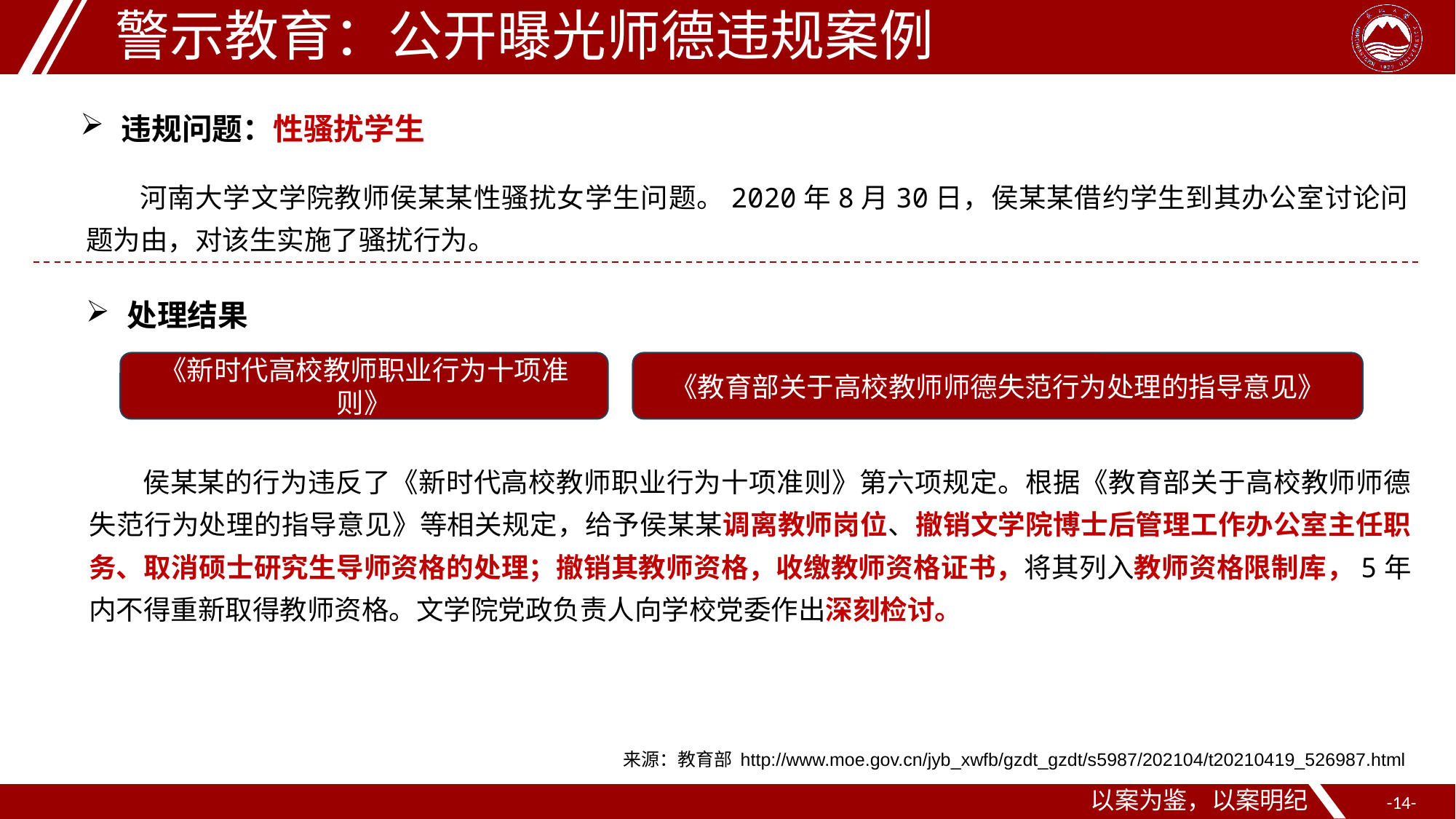

警示教育：公开曝光师德违规案例
违规问题：性骚扰学生
河南大学文学院教师侯某某性骚扰女学生问题。2020年8月30日，侯某某借约学生到其办公室讨论问题为由，对该生实施了骚扰行为。
处理结果
《新时代高校教师职业行为十项准则》
《教育部关于高校教师师德失范行为处理的指导意见》
侯某某的行为违反了《新时代高校教师职业行为十项准则》第六项规定。根据《教育部关于高校教师师德失范行为处理的指导意见》等相关规定，给予侯某某调离教师岗位、撤销文学院博士后管理工作办公室主任职务、取消硕士研究生导师资格的处理；撤销其教师资格，收缴教师资格证书，将其列入教师资格限制库，5年内不得重新取得教师资格。文学院党政负责人向学校党委作出深刻检讨。
来源：教育部 http://www.moe.gov.cn/jyb_xwfb/gzdt_gzdt/s5987/202104/t20210419_526987.html
以案为鉴，以案明纪
-14-